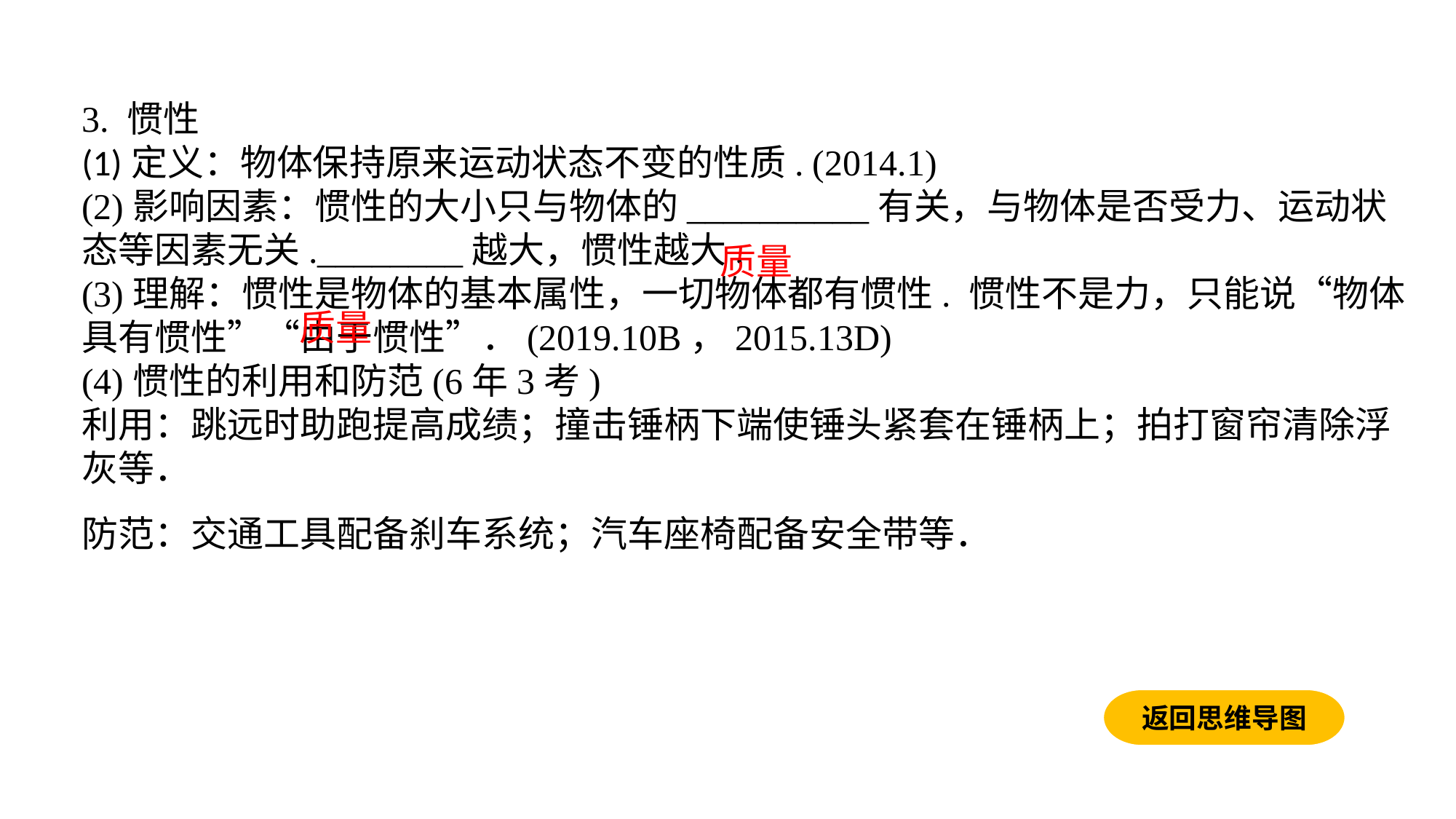

3. 惯性(1)定义：物体保持原来运动状态不变的性质. (2014.1)(2)影响因素：惯性的大小只与物体的__________有关，与物体是否受力、运动状态等因素无关.________越大，惯性越大. (3)理解：惯性是物体的基本属性，一切物体都有惯性. 惯性不是力，只能说“物体具有惯性”“由于惯性”．(2019.10B，2015.13D)(4)惯性的利用和防范(6年3考)利用：跳远时助跑提高成绩；撞击锤柄下端使锤头紧套在锤柄上；拍打窗帘清除浮灰等．防范：交通工具配备刹车系统；汽车座椅配备安全带等．
质量
质量
返回思维导图